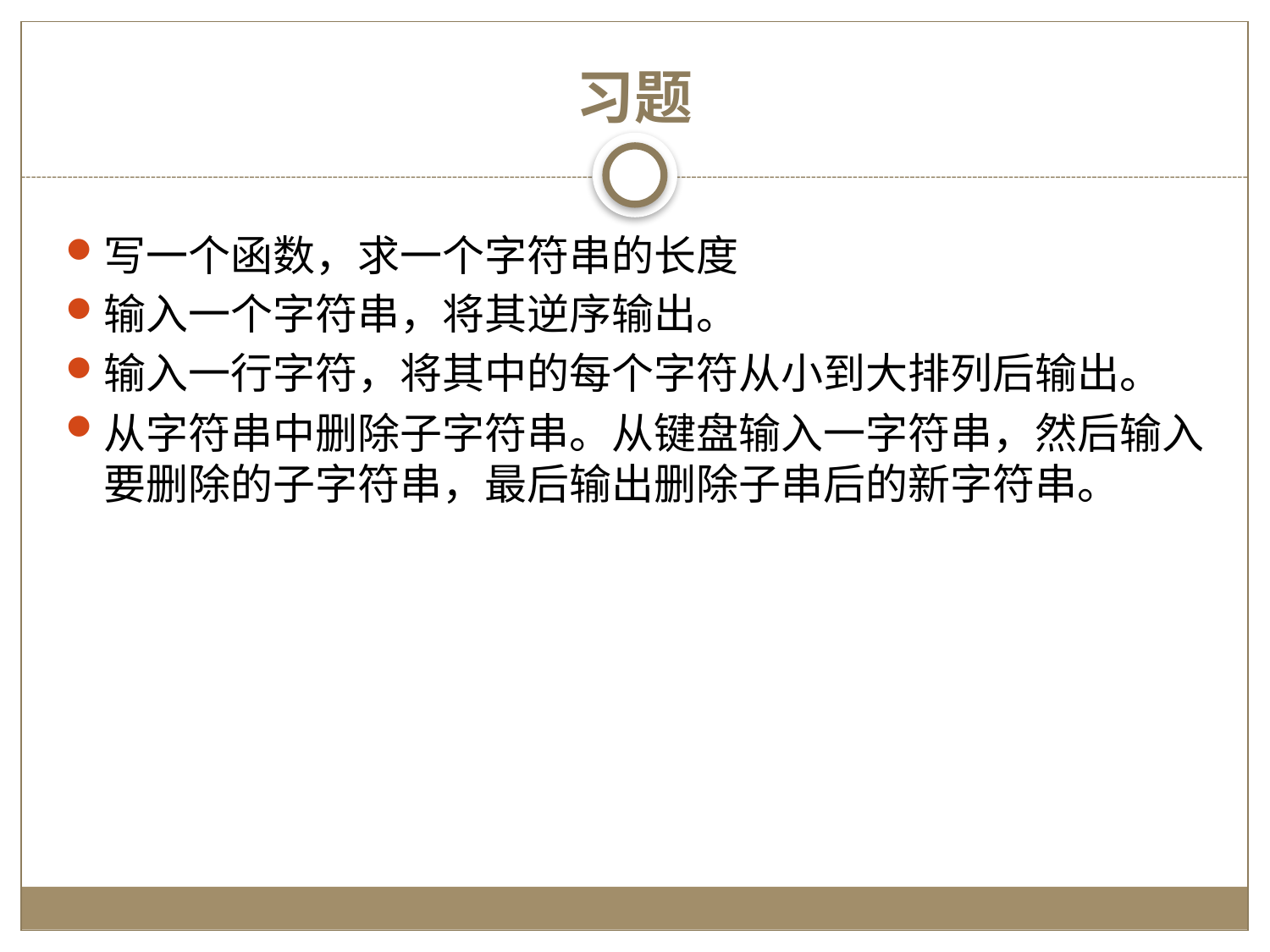

# 习题
写一个函数，求一个字符串的长度
输入一个字符串，将其逆序输出。
输入一行字符，将其中的每个字符从小到大排列后输出。
从字符串中删除子字符串。从键盘输入一字符串，然后输入要删除的子字符串，最后输出删除子串后的新字符串。